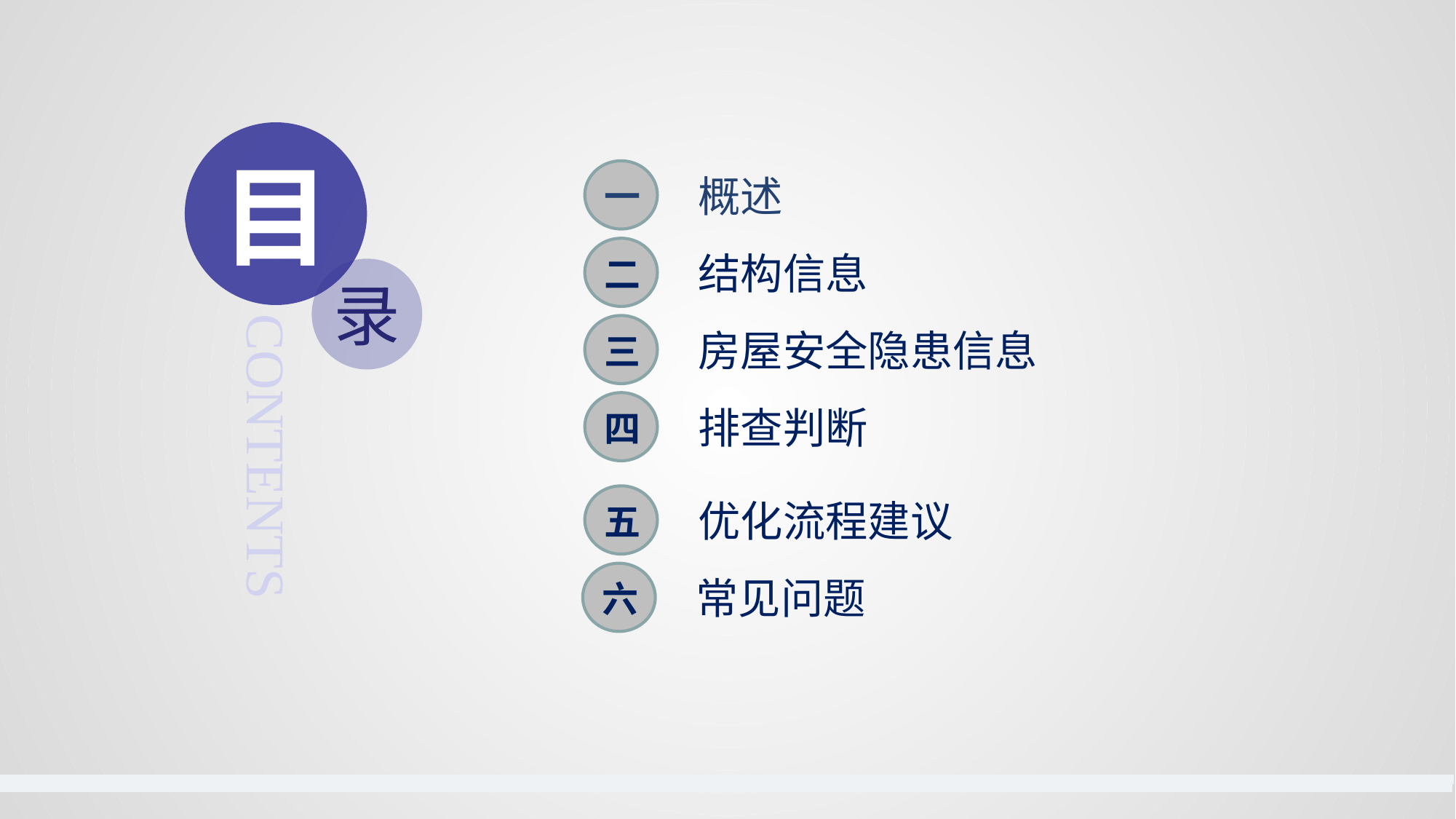

目

一
概述

二
结构信息
录
CONTENTS

三
房屋安全隐患信息

四
排查判断

五
优化流程建议

六
常见问题